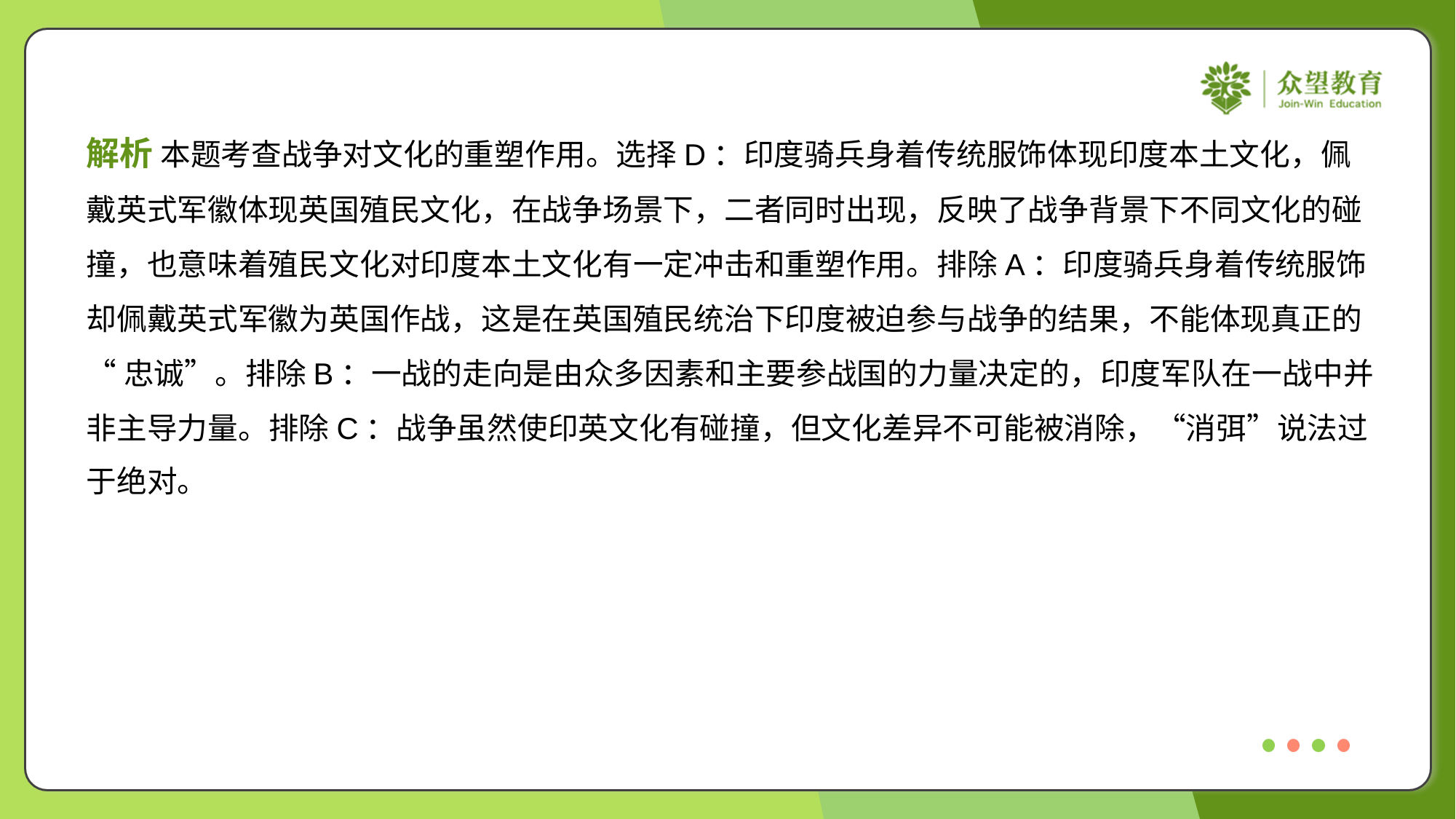

解析 本题考查战争对文化的重塑作用。选择D：印度骑兵身着传统服饰体现印度本土文化，佩
戴英式军徽体现英国殖民文化，在战争场景下，二者同时出现，反映了战争背景下不同文化的碰
撞，也意味着殖民文化对印度本土文化有一定冲击和重塑作用。排除A：印度骑兵身着传统服饰
却佩戴英式军徽为英国作战，这是在英国殖民统治下印度被迫参与战争的结果，不能体现真正的
“忠诚”。排除B：一战的走向是由众多因素和主要参战国的力量决定的，印度军队在一战中并
非主导力量。排除C：战争虽然使印英文化有碰撞，但文化差异不可能被消除，“消弭”说法过
于绝对。